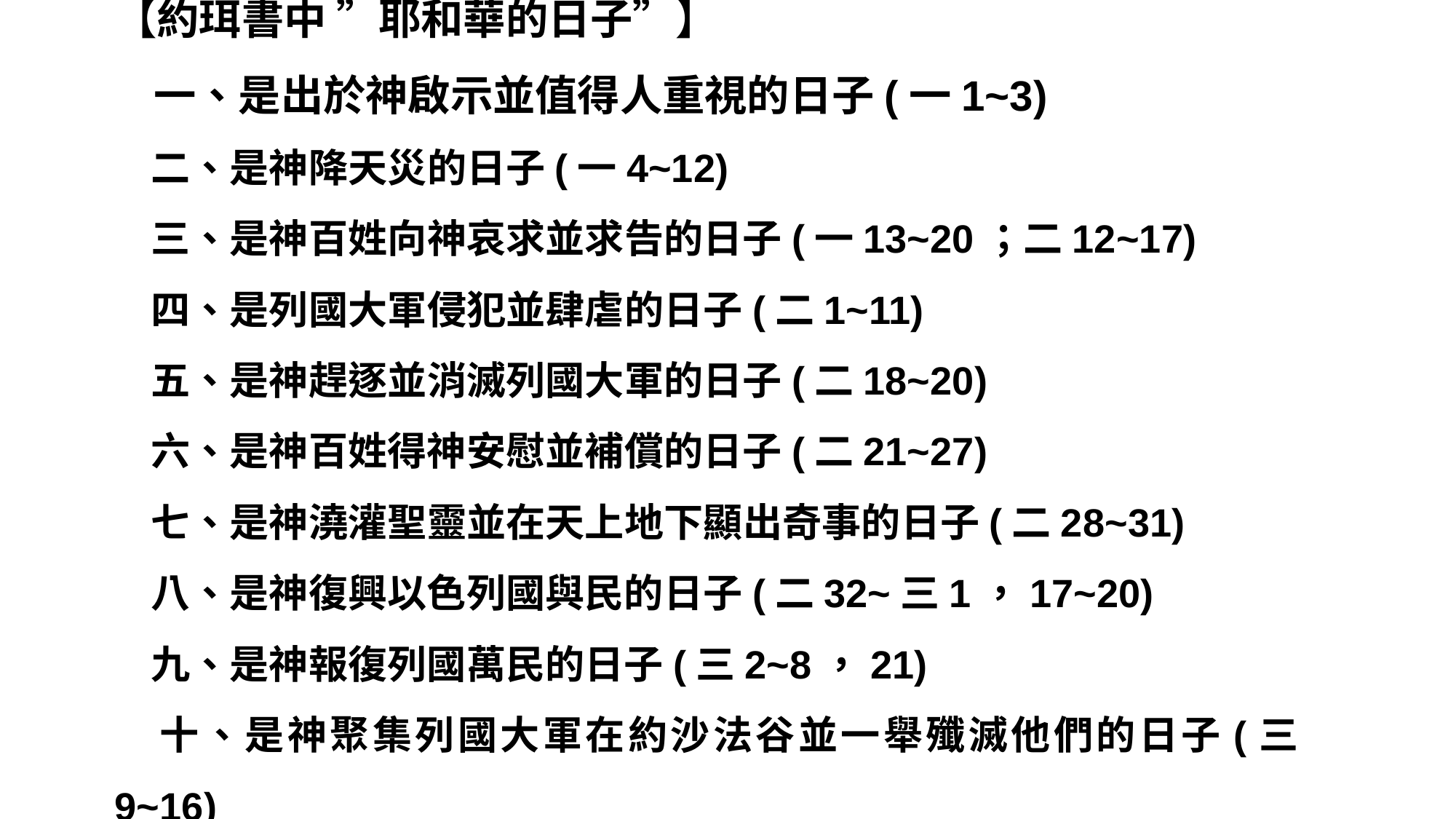

【約珥書中 ”耶和華的日子”】
   一、是出於神啟示並值得人重視的日子(一1~3)
   二、是神降天災的日子(一4~12)
   三、是神百姓向神哀求並求告的日子(一13~20；二12~17)
   四、是列國大軍侵犯並肆虐的日子(二1~11)
   五、是神趕逐並消滅列國大軍的日子(二18~20)
   六、是神百姓得神安慰並補償的日子(二21~27)
   七、是神澆灌聖靈並在天上地下顯出奇事的日子(二28~31)
   八、是神復興以色列國與民的日子(二32~三1，17~20)
   九、是神報復列國萬民的日子(三2~8，21)
   十、是神聚集列國大軍在約沙法谷並一舉殲滅他們的日子(三9~16)